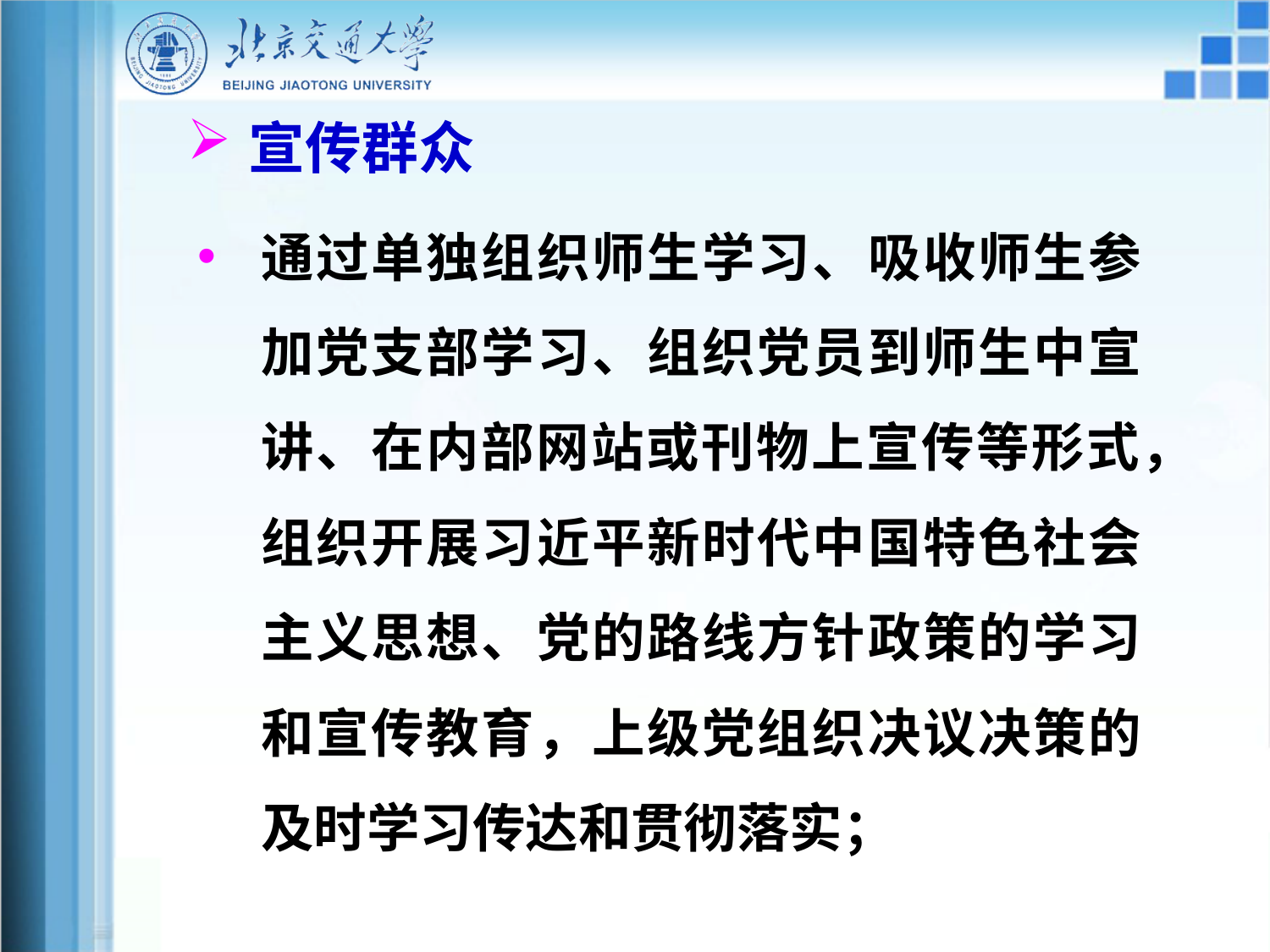

宣传群众
通过单独组织师生学习、吸收师生参加党支部学习、组织党员到师生中宣讲、在内部网站或刊物上宣传等形式，组织开展习近平新时代中国特色社会主义思想、党的路线方针政策的学习和宣传教育，上级党组织决议决策的及时学习传达和贯彻落实；